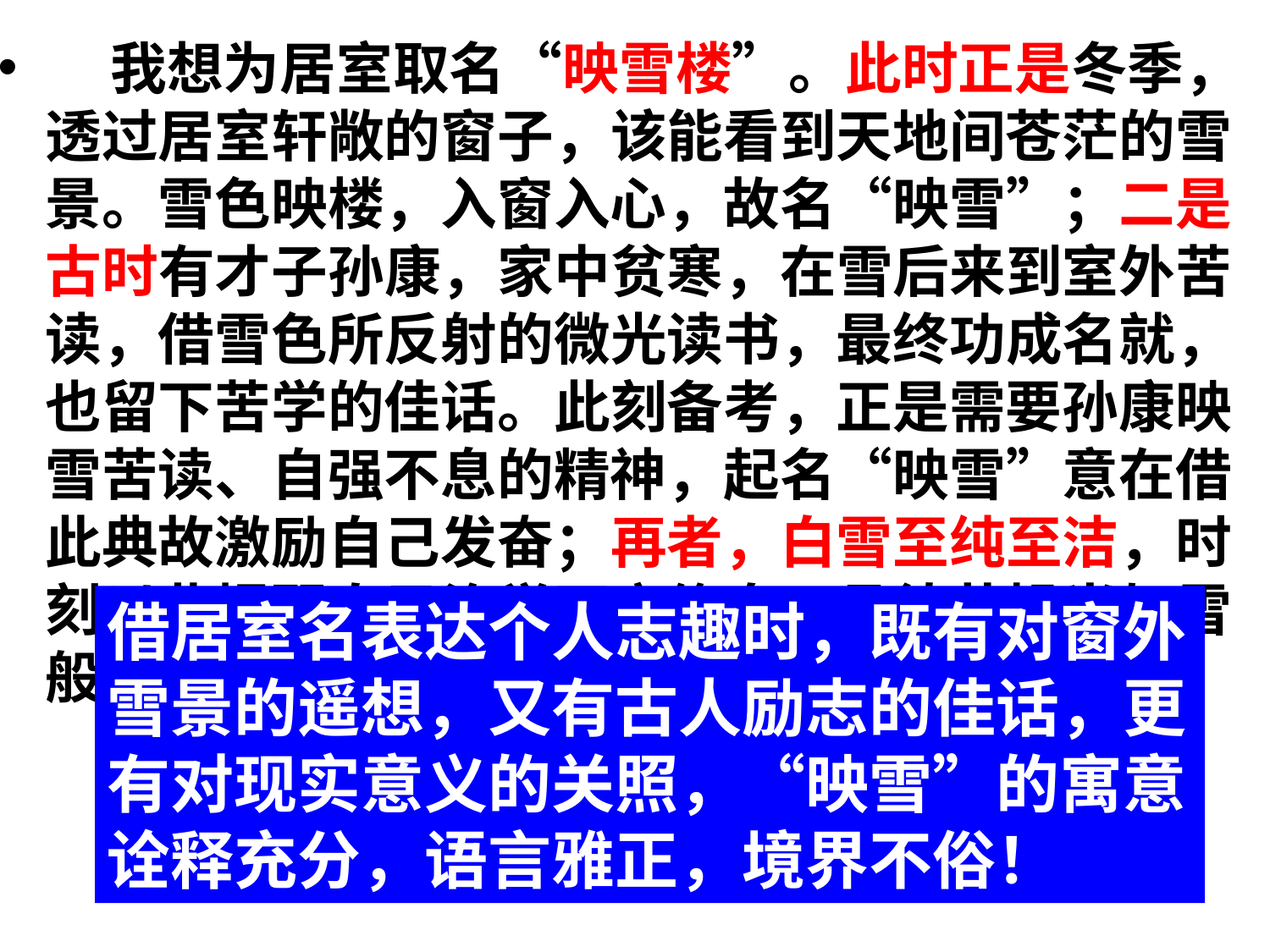

我想为居室取名“映雪楼”。此时正是冬季，透过居室轩敞的窗子，该能看到天地间苍茫的雪景。雪色映楼，入窗入心，故名“映雪”；二是古时有才子孙康，家中贫寒，在雪后来到室外苦读，借雪色所反射的微光读书，最终功成名就，也留下苦学的佳话。此刻备考，正是需要孙康映雪苦读、自强不息的精神，起名“映雪”意在借此典故激励自己发奋；再者，白雪至纯至洁，时刻以此提醒自己治学不忘修身，品德节操当如雪般明净。

#
借居室名表达个人志趣时，既有对窗外雪景的遥想，又有古人励志的佳话，更有对现实意义的关照，“映雪”的寓意诠释充分，语言雅正，境界不俗！